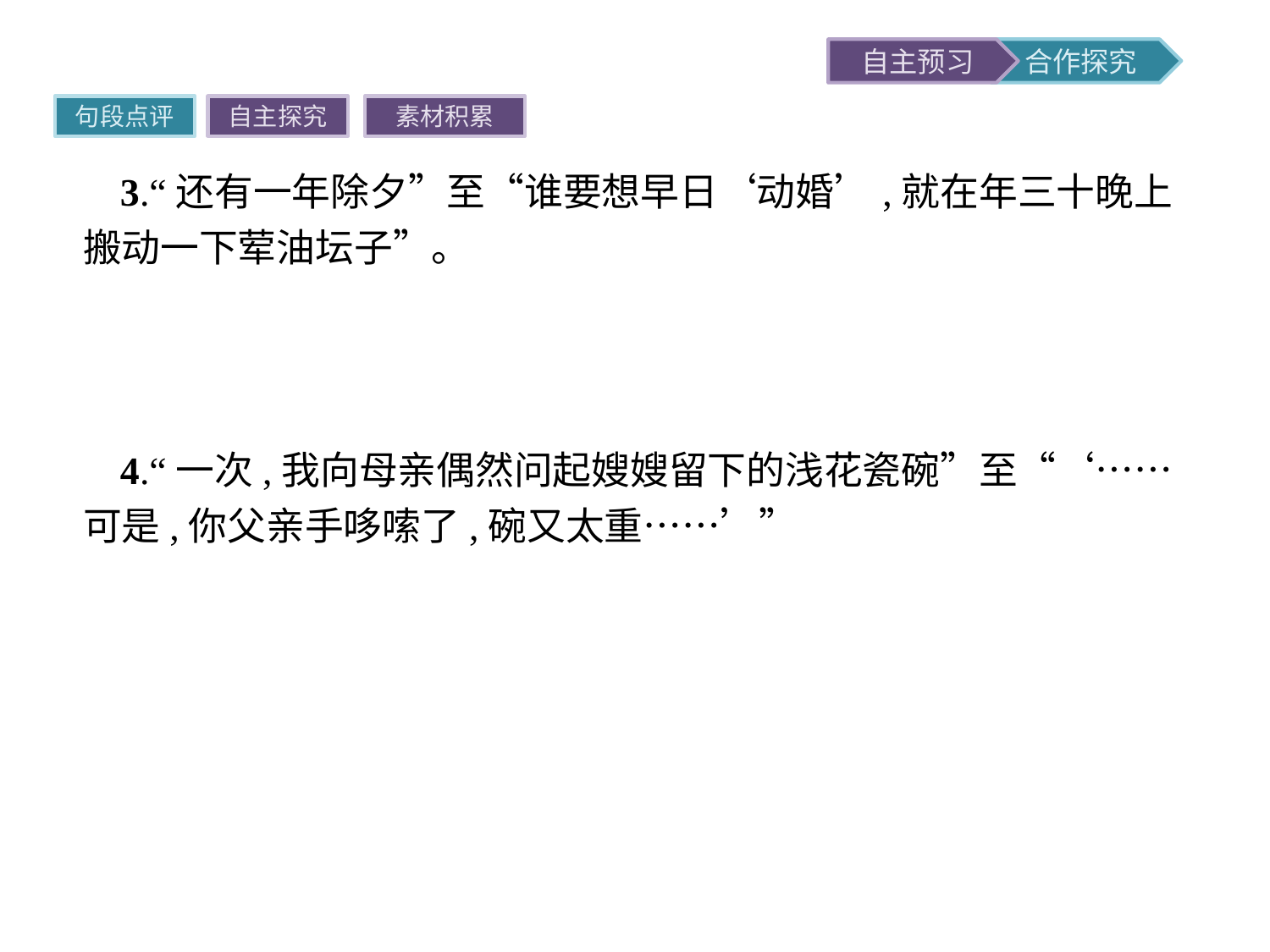

句段点评
自主探究
素材积累
3.“还有一年除夕”至“谁要想早日‘动婚’,就在年三十晚上搬动一下荤油坛子”。
点评借助语言和动作描写嫂嫂对“我”善意的作弄,体现了嫂嫂的活泼,是一个快乐天使,给家人带来快乐,突出了她的人性美、自然美。
4.“一次,我向母亲偶然问起嫂嫂留下的浅花瓷碗”至“‘……可是,你父亲手哆嗦了,碗又太重……’”
点评母亲不忍心说出那暗喻嫂嫂美德的碗摔碎的事实,浅花瓷碗的命运、结局也如嫂嫂的命运、结局一样,永远地从“我”的视线里消失了。如果说物在人亡,睹物思人,会勾起亲人对逝者的无限思念,是一种悲伤,但这也是一种很好的寄托,如今,连这一寄托也失去了,情感凄凉,催人泪下。